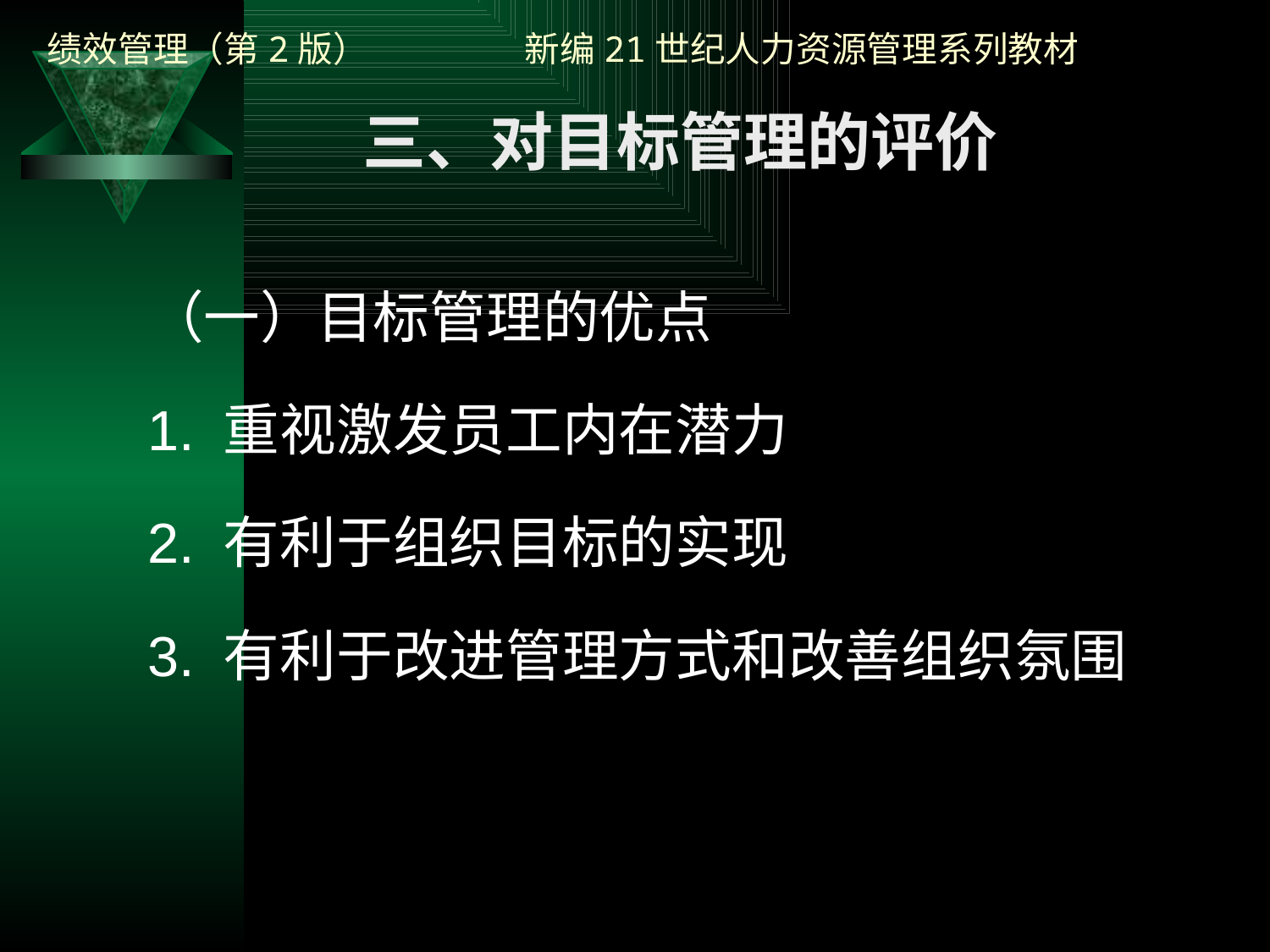

三、对目标管理的评价
（一）目标管理的优点
1. 重视激发员工内在潜力
2. 有利于组织目标的实现
3. 有利于改进管理方式和改善组织氛围